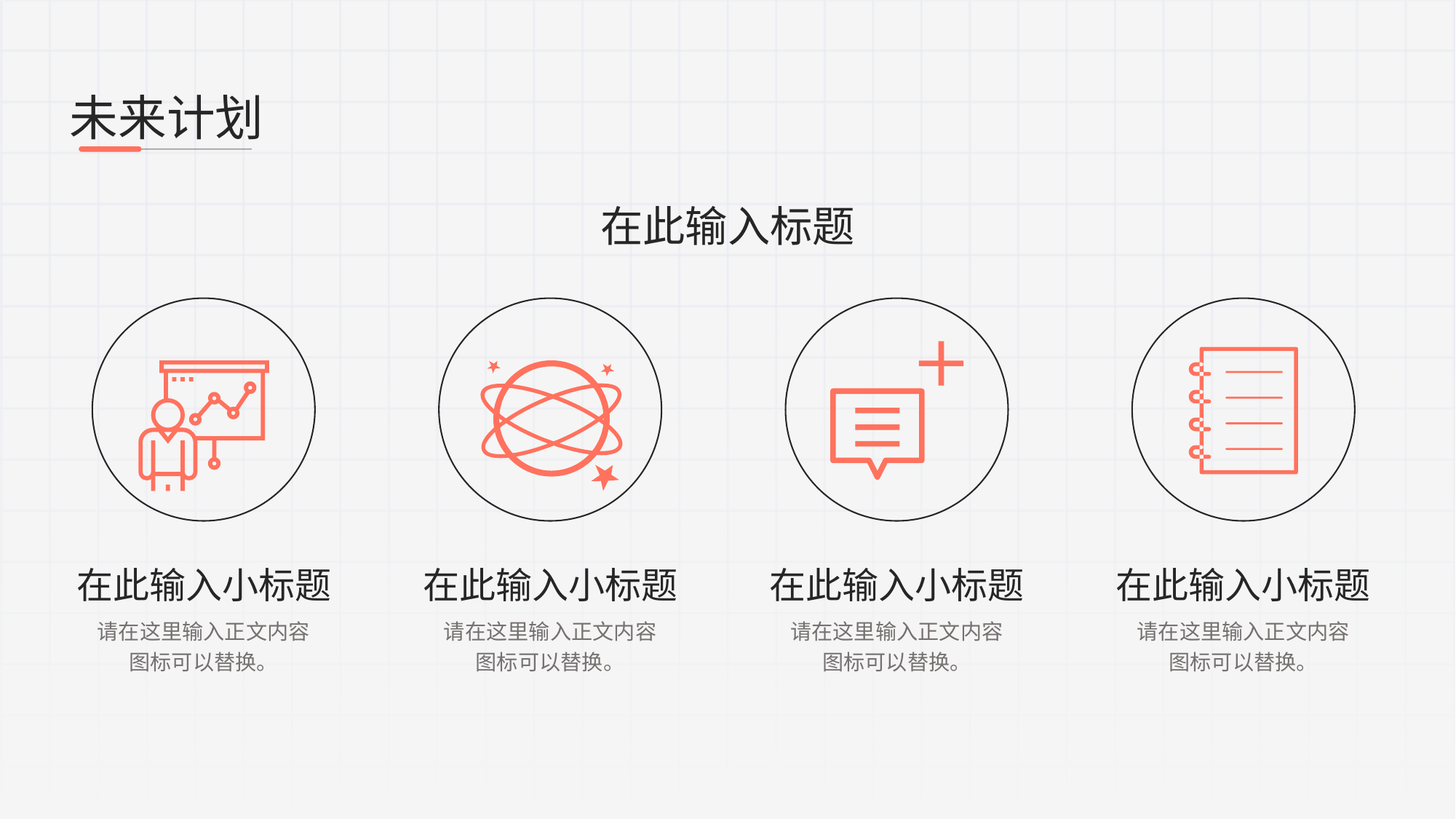

未来计划

在此输入标题

在此输入小标题
请在这里输入正文内容
图标可以替换。

在此输入小标题
请在这里输入正文内容
图标可以替换。

在此输入小标题
请在这里输入正文内容
图标可以替换。

在此输入小标题
请在这里输入正文内容
图标可以替换。